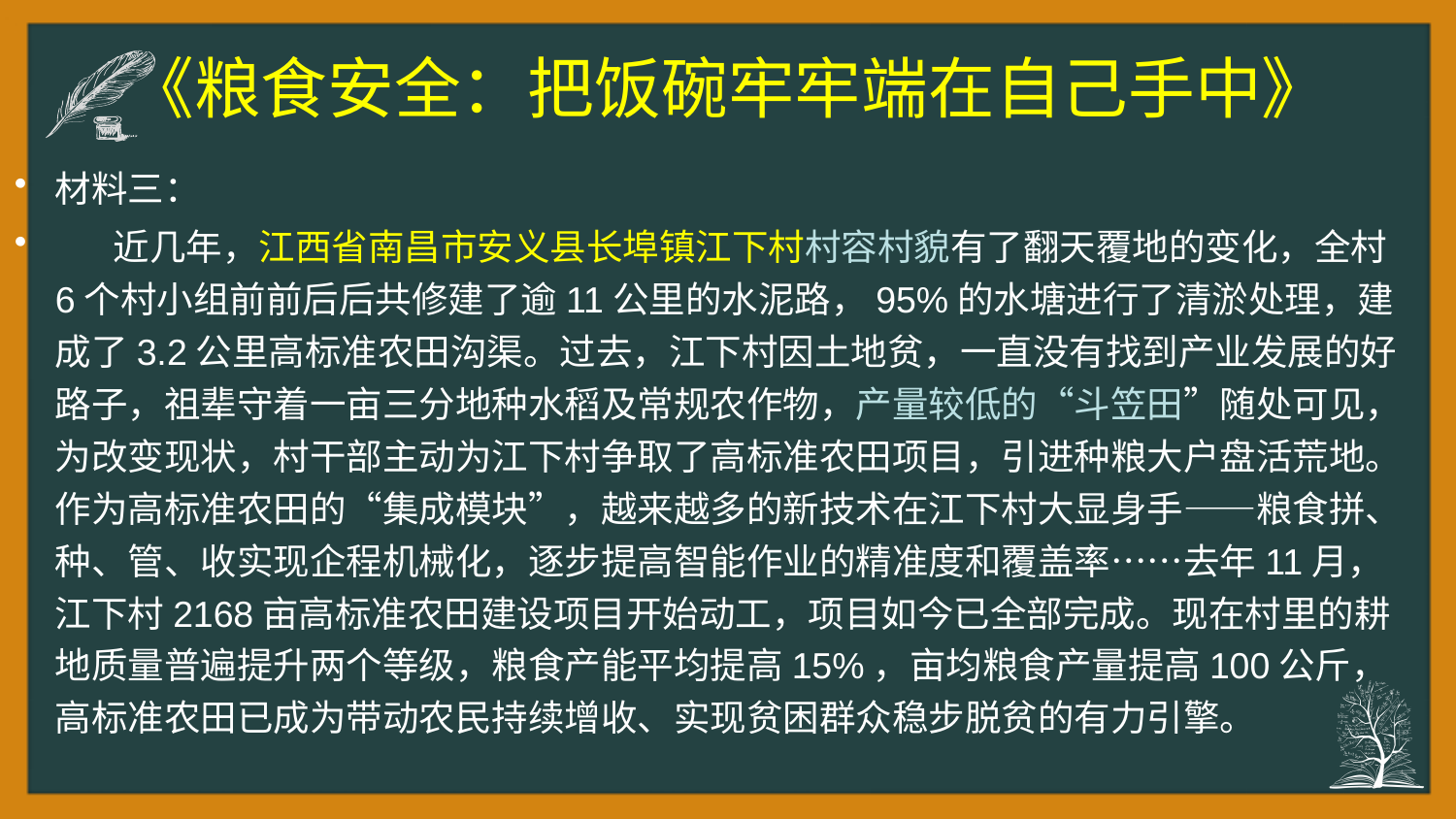

# 《粮食安全：把饭碗牢牢端在自己手中》
材料三：
      近几年，江西省南昌市安义县长埠镇江下村村容村貌有了翻天覆地的变化，全村6个村小组前前后后共修建了逾11公里的水泥路，95%的水塘进行了清淤处理，建成了3.2公里高标准农田沟渠。过去，江下村因土地贫，一直没有找到产业发展的好路子，祖辈守着一亩三分地种水稻及常规农作物，产量较低的“斗笠田”随处可见，为改变现状，村干部主动为江下村争取了高标准农田项目，引进种粮大户盘活荒地。作为高标准农田的“集成模块”，越来越多的新技术在江下村大显身手——粮食拼、种、管、收实现企程机械化，逐步提高智能作业的精准度和覆盖率……去年11月，江下村2168亩高标准农田建设项目开始动工，项目如今已全部完成。现在村里的耕地质量普遍提升两个等级，粮食产能平均提高15%，亩均粮食产量提高100公斤，高标准农田已成为带动农民持续增收、实现贫困群众稳步脱贫的有力引擎。